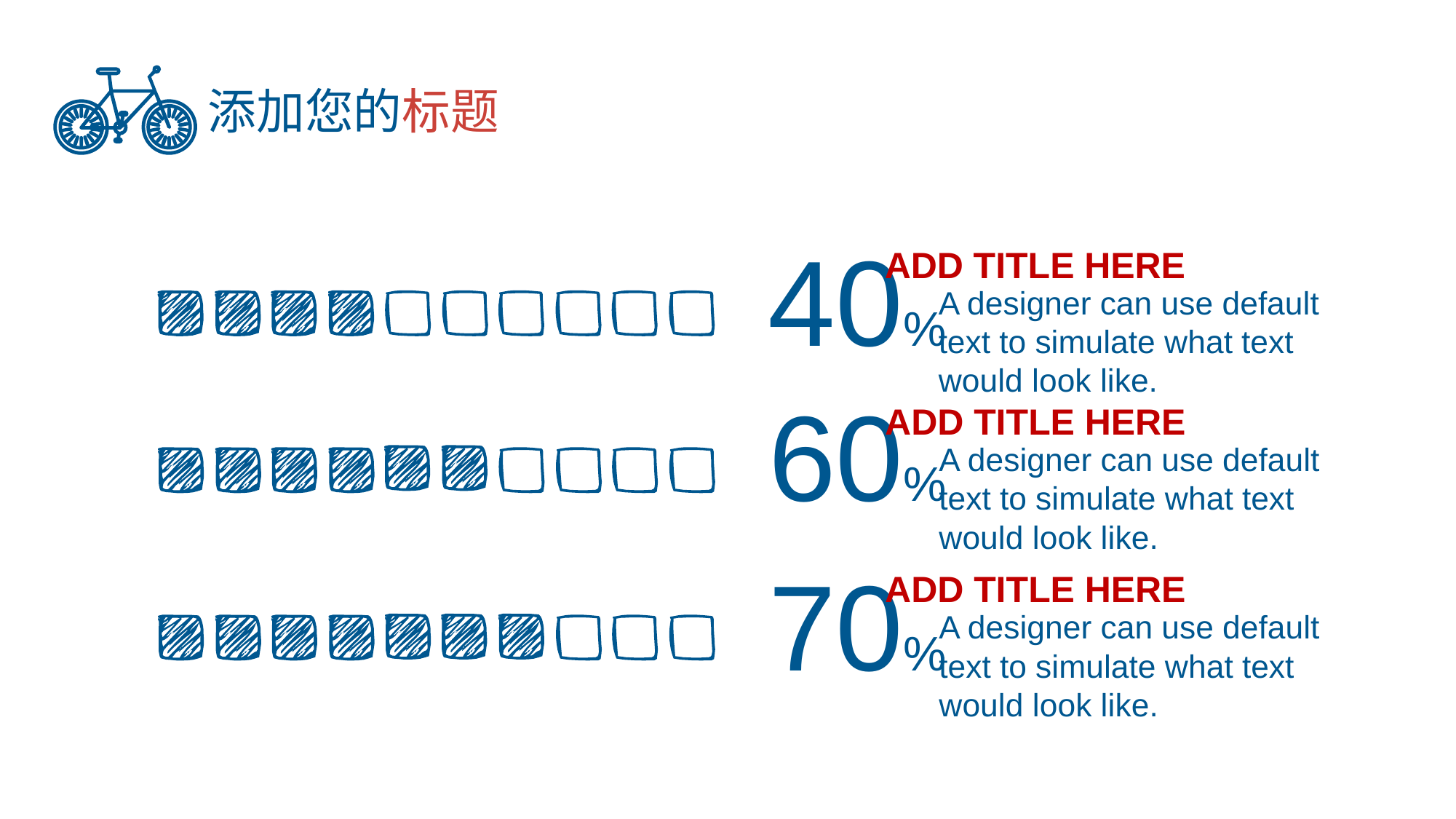

添加您的标题
40%
ADD TITLE HERE
A designer can use default text to simulate what text would look like.

60%
ADD TITLE HERE
A designer can use default text to simulate what text would look like.

70%
ADD TITLE HERE
A designer can use default text to simulate what text would look like.